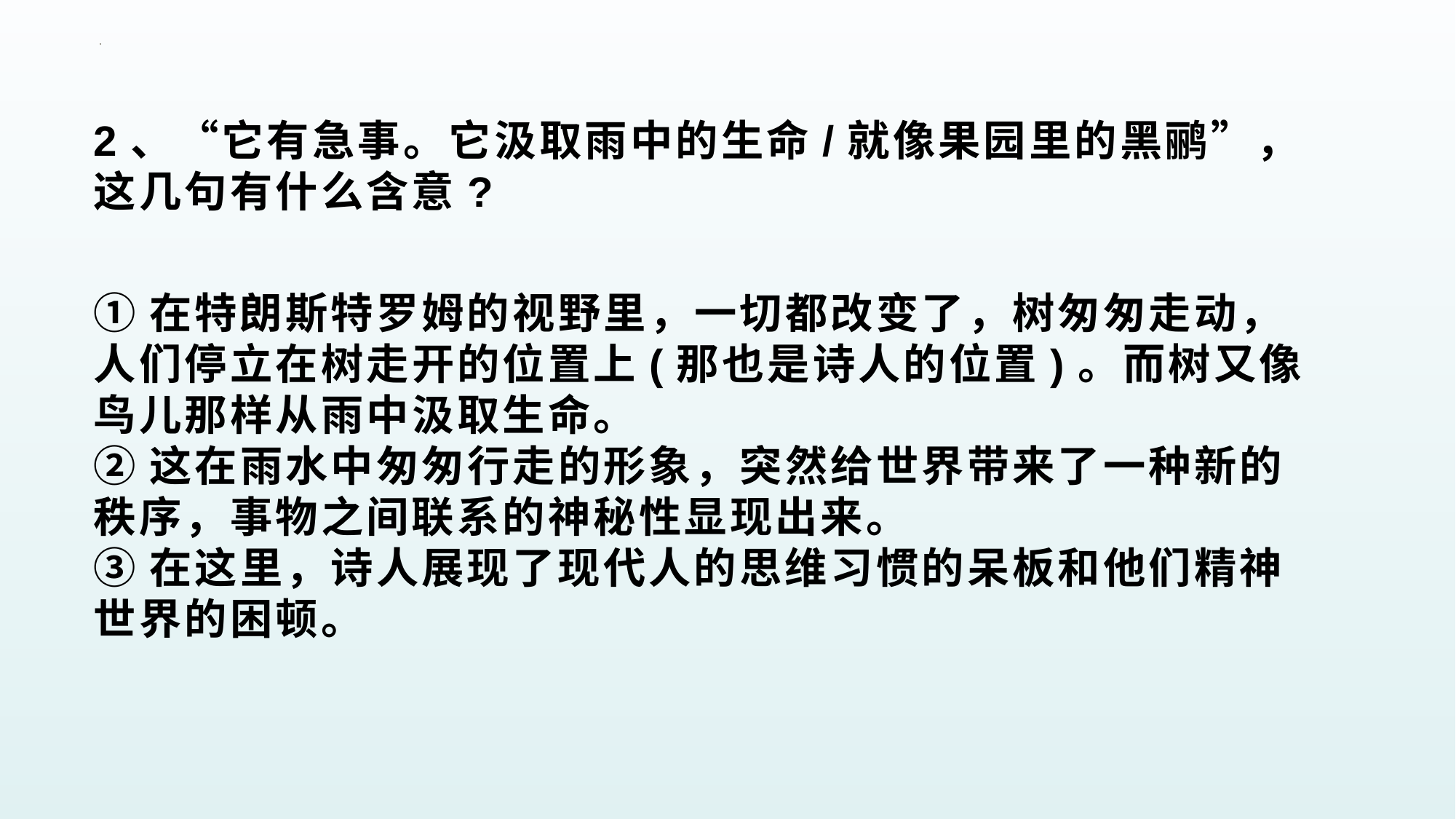

2、“它有急事。它汲取雨中的生命/就像果园里的黑鹂”，这几句有什么含意?
①在特朗斯特罗姆的视野里，一切都改变了，树匆匆走动，人们停立在树走开的位置上(那也是诗人的位置)。而树又像鸟儿那样从雨中汲取生命。
②这在雨水中匆匆行走的形象，突然给世界带来了一种新的秩序，事物之间联系的神秘性显现出来。
③在这里，诗人展现了现代人的思维习惯的呆板和他们精神世界的困顿。